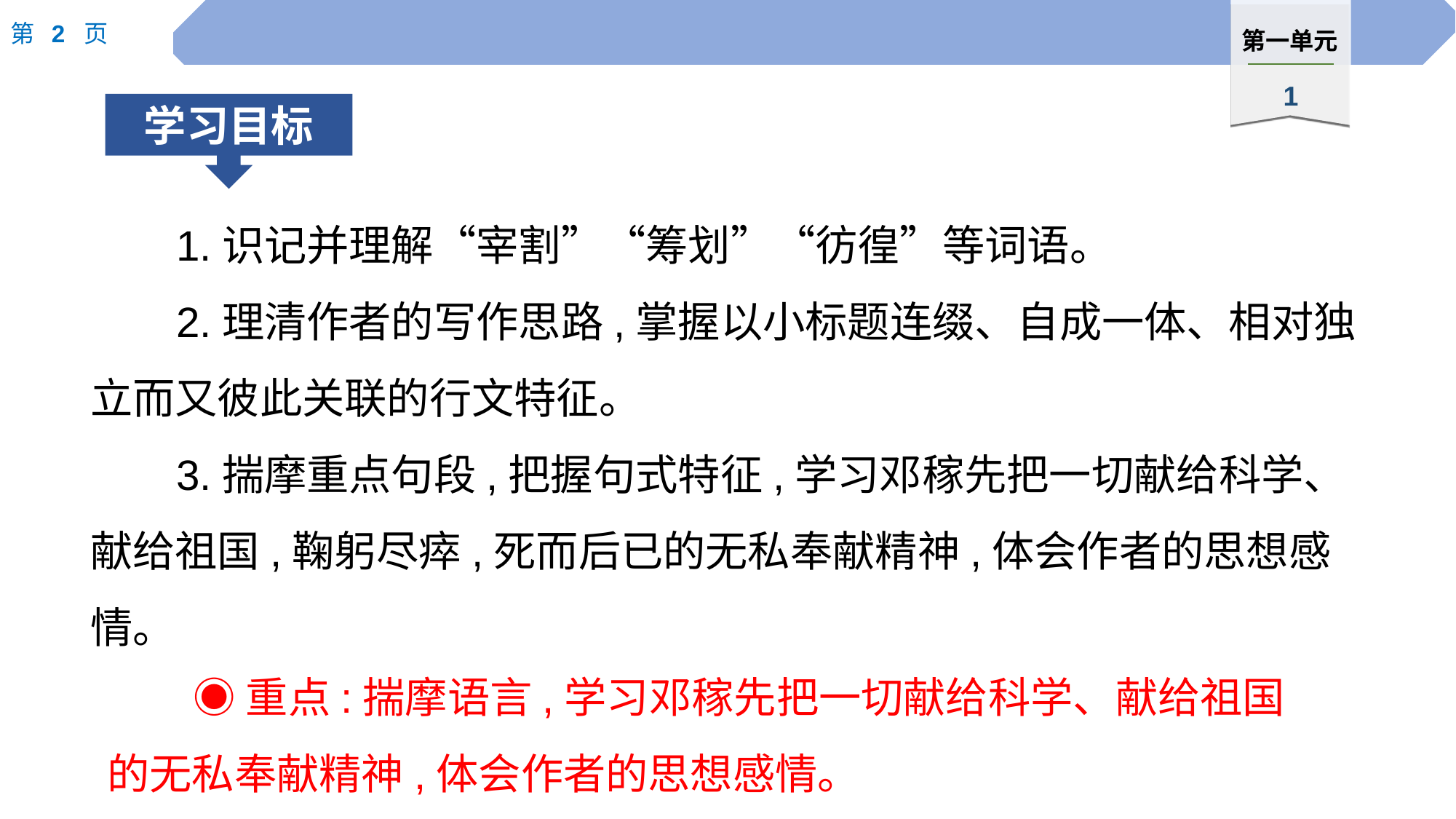

1.识记并理解“宰割”“筹划”“彷徨”等词语。
2.理清作者的写作思路,掌握以小标题连缀、自成一体、相对独立而又彼此关联的行文特征。
3.揣摩重点句段,把握句式特征,学习邓稼先把一切献给科学、献给祖国,鞠躬尽瘁,死而后已的无私奉献精神,体会作者的思想感情。

◉重点:揣摩语言,学习邓稼先把一切献给科学、献给祖国的无私奉献精神,体会作者的思想感情。